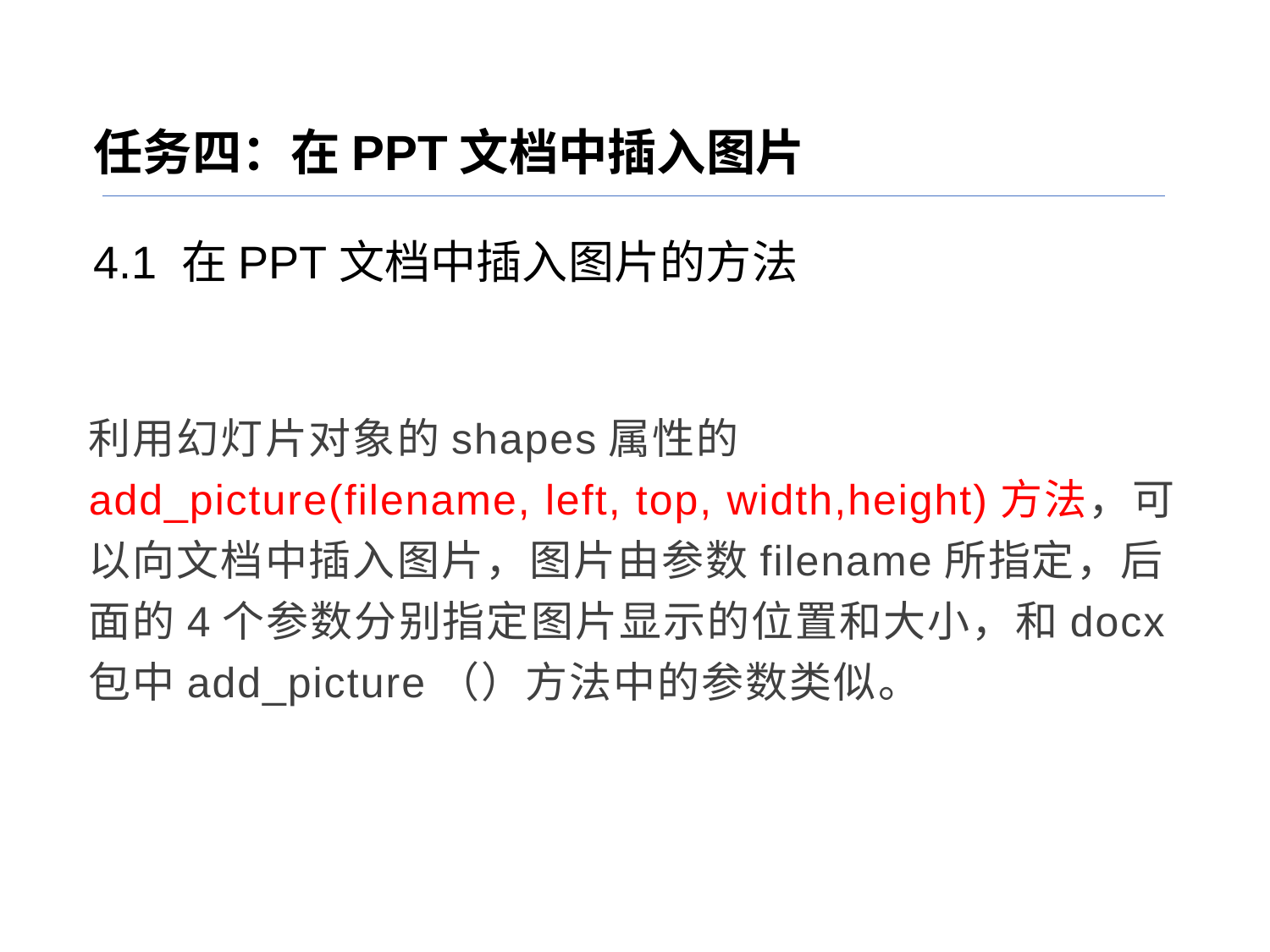

任务四：在PPT文档中插入图片
4.1 在PPT文档中插入图片的方法
利用幻灯片对象的shapes属性的add_picture(filename, left, top, width,height)方法，可以向文档中插入图片，图片由参数filename所指定，后面的4个参数分别指定图片显示的位置和大小，和docx包中add_picture（）方法中的参数类似。